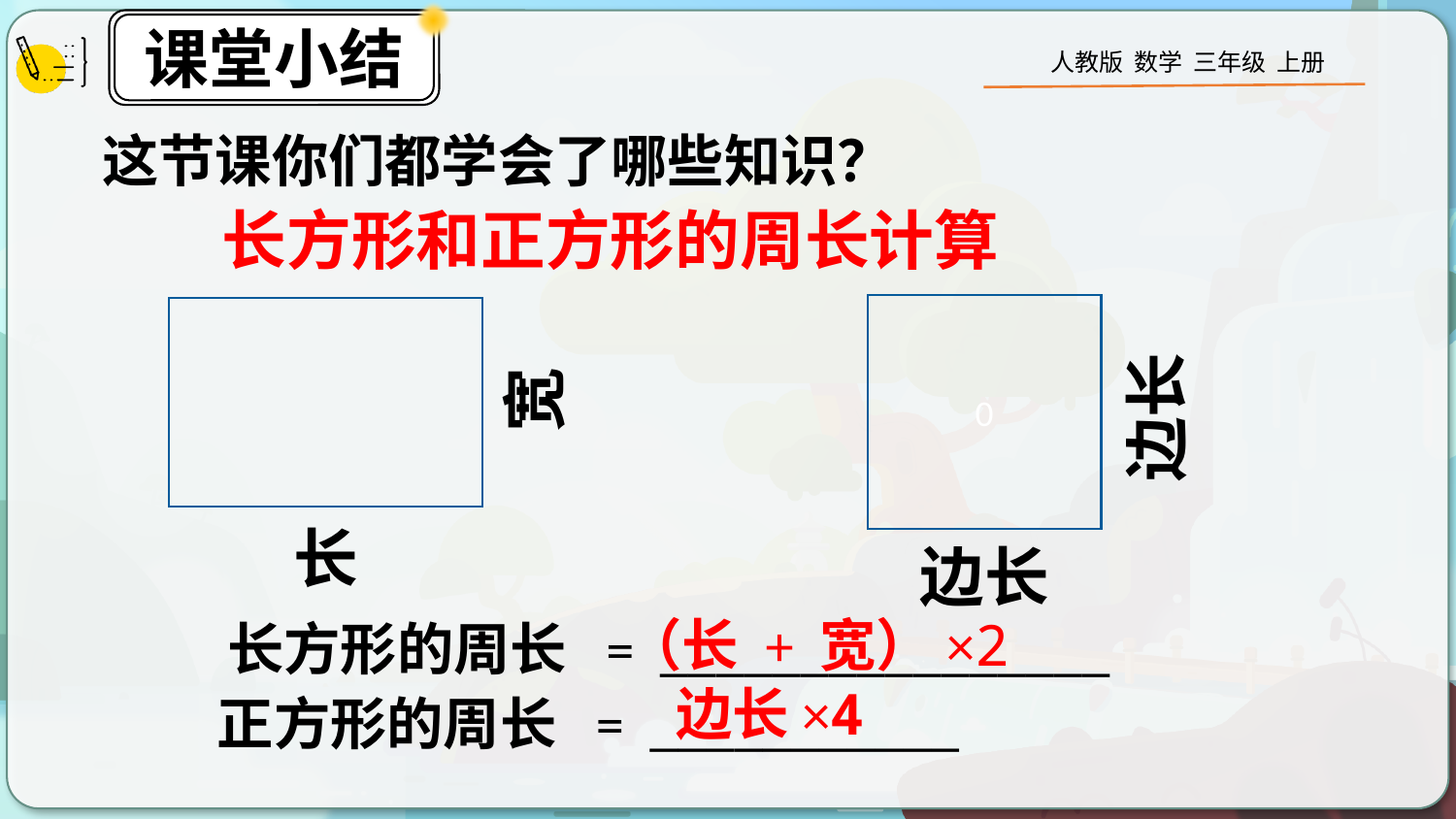

这节课你们都学会了哪些知识？
长方形和正方形的周长计算

宽
长
0
边长
边长
（长 + 宽）×2
长方形的周长  =  ________________
边长×4
正方形的周长  =  ___________